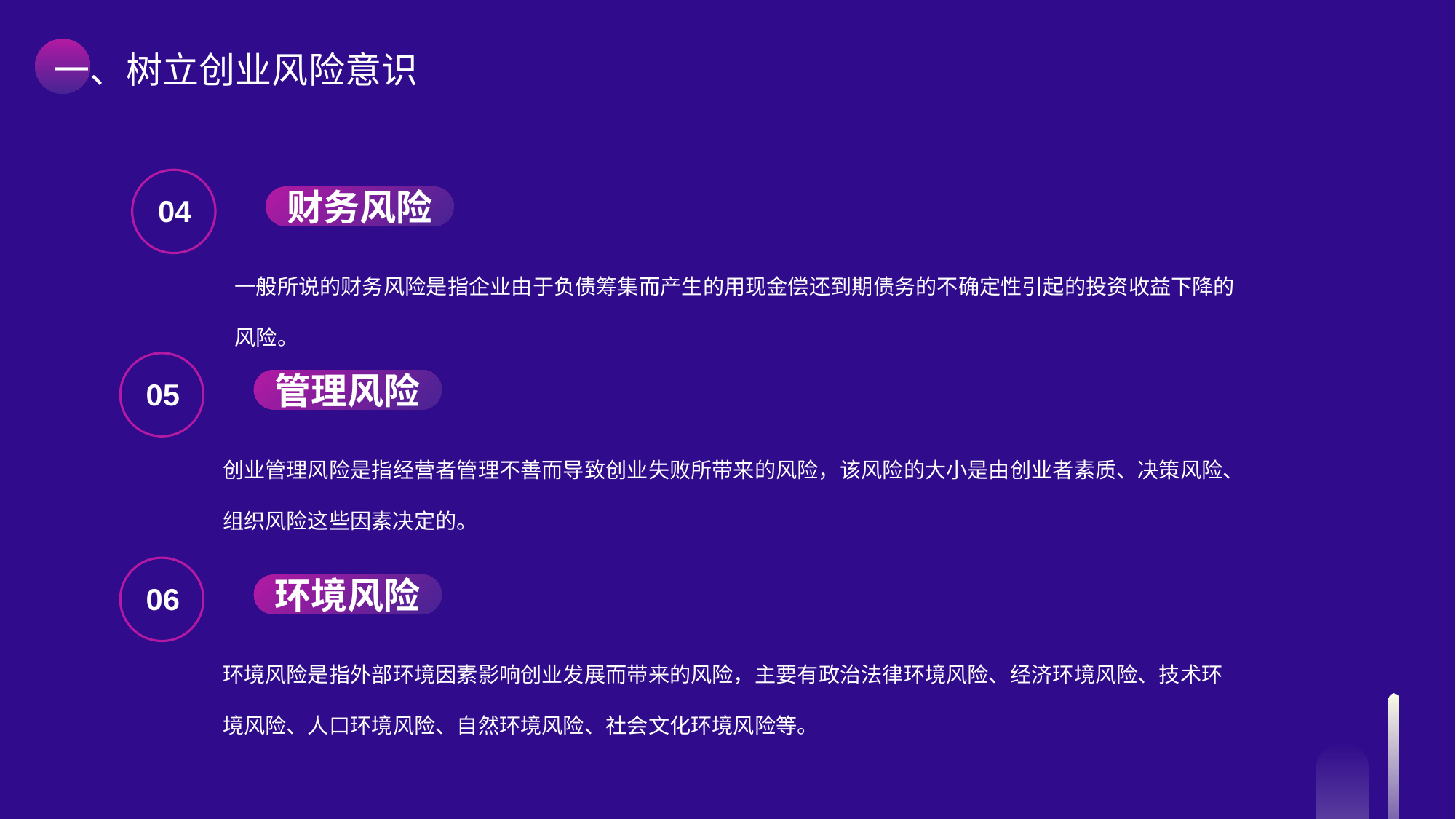

一、树立创业风险意识

04
财务风险
一般所说的财务风险是指企业由于负债筹集而产生的用现金偿还到期债务的不确定性引起的投资收益下降的风险。

05
管理风险
创业管理风险是指经营者管理不善而导致创业失败所带来的风险，该风险的大小是由创业者素质、决策风险、组织风险这些因素决定的。

06
环境风险
环境风险是指外部环境因素影响创业发展而带来的风险，主要有政治法律环境风险、经济环境风险、技术环境风险、人口环境风险、自然环境风险、社会文化环境风险等。